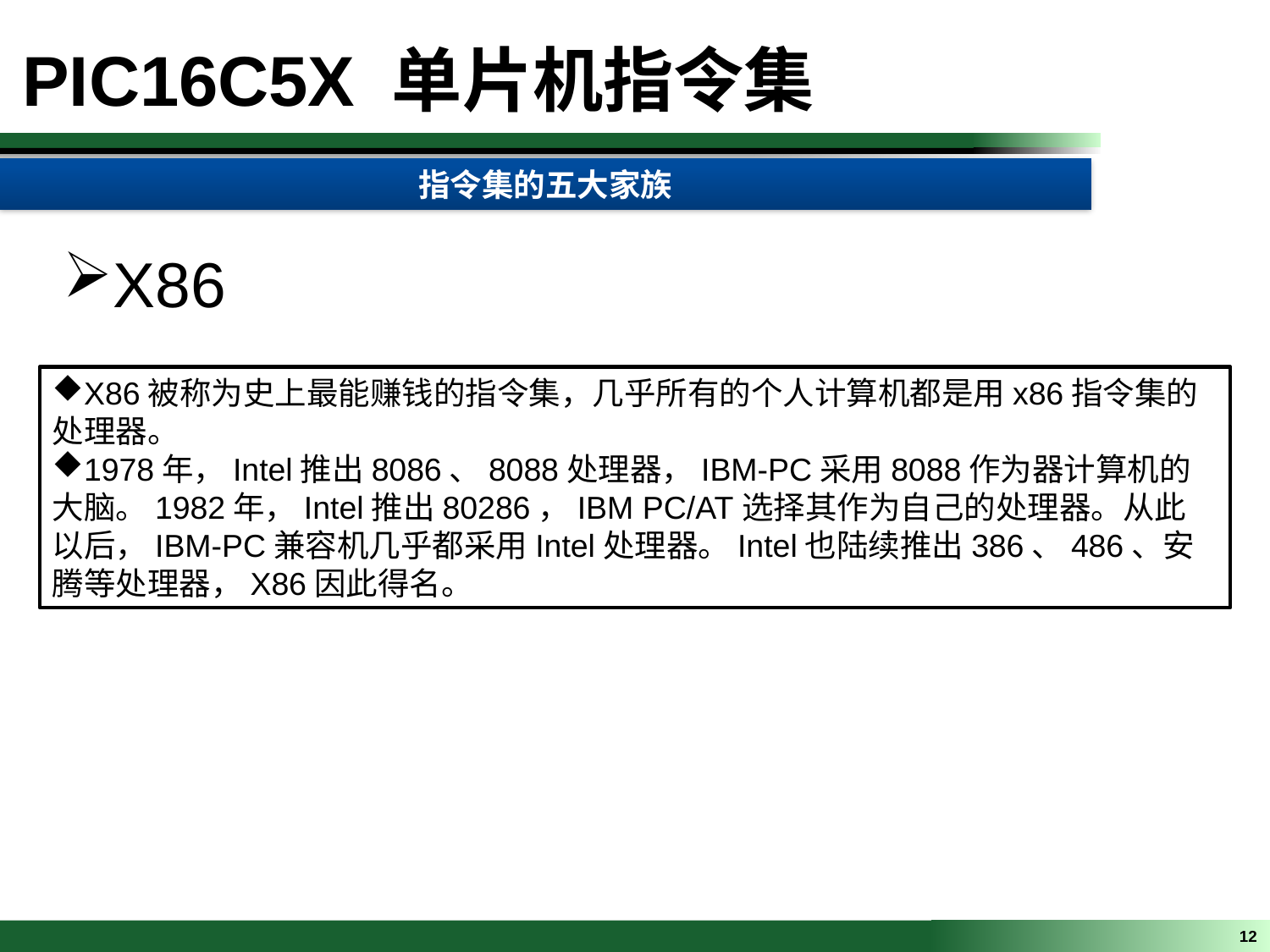

PIC16C5X 单片机指令集
指令集的五大家族
X86
X86被称为史上最能赚钱的指令集，几乎所有的个人计算机都是用x86指令集的处理器。
1978年，Intel推出8086、8088处理器，IBM-PC采用8088作为器计算机的大脑。1982年，Intel推出80286，IBM PC/AT选择其作为自己的处理器。从此以后，IBM-PC兼容机几乎都采用Intel处理器。Intel也陆续推出386、486、安腾等处理器，X86因此得名。
12